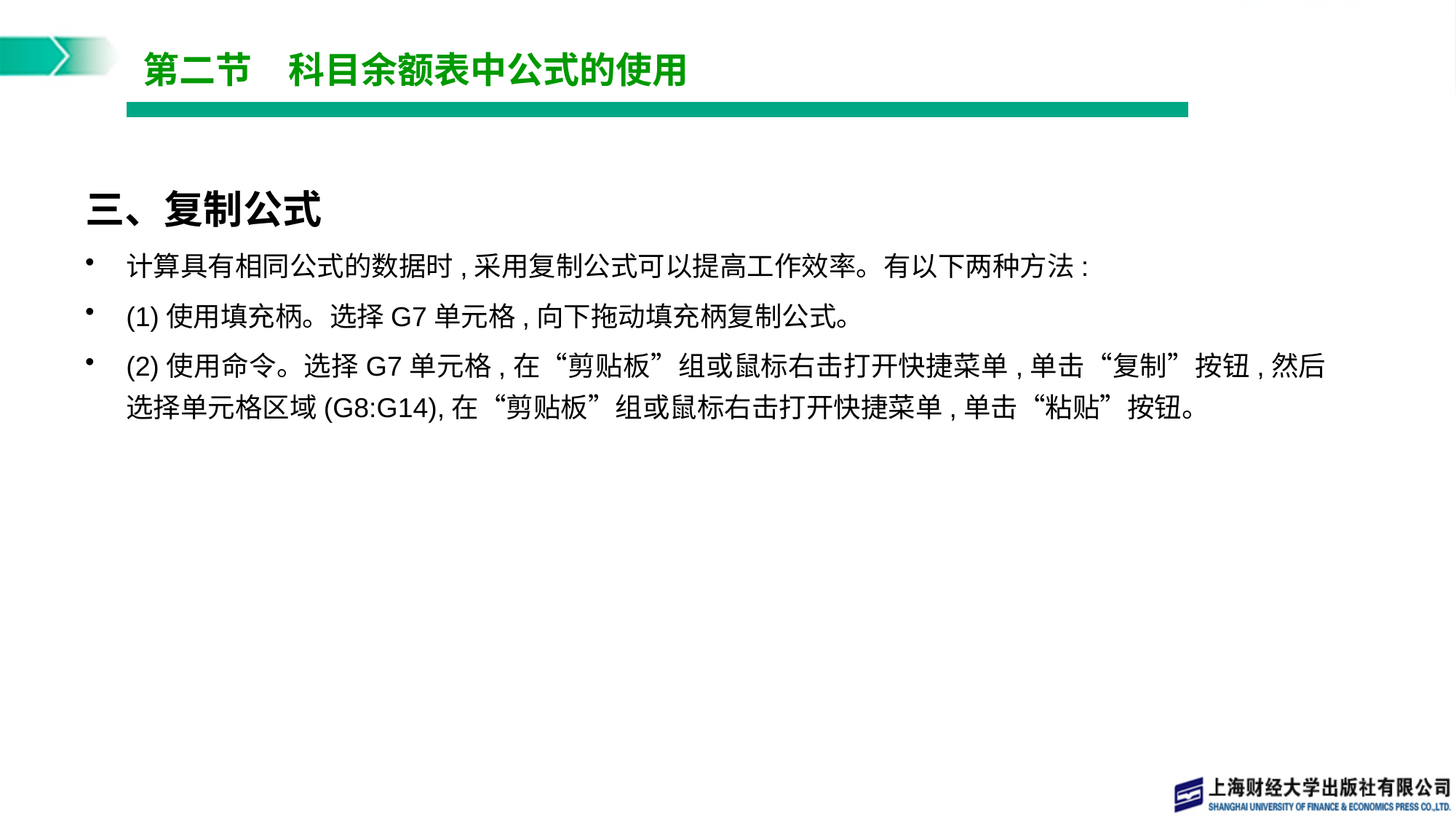

# 第二节　科目余额表中公式的使用
三、复制公式
计算具有相同公式的数据时,采用复制公式可以提高工作效率。有以下两种方法:
(1)使用填充柄。选择G7单元格,向下拖动填充柄复制公式。
(2)使用命令。选择G7单元格,在“剪贴板”组或鼠标右击打开快捷菜单,单击“复制”按钮,然后选择单元格区域(G8:G14),在“剪贴板”组或鼠标右击打开快捷菜单,单击“粘贴”按钮。